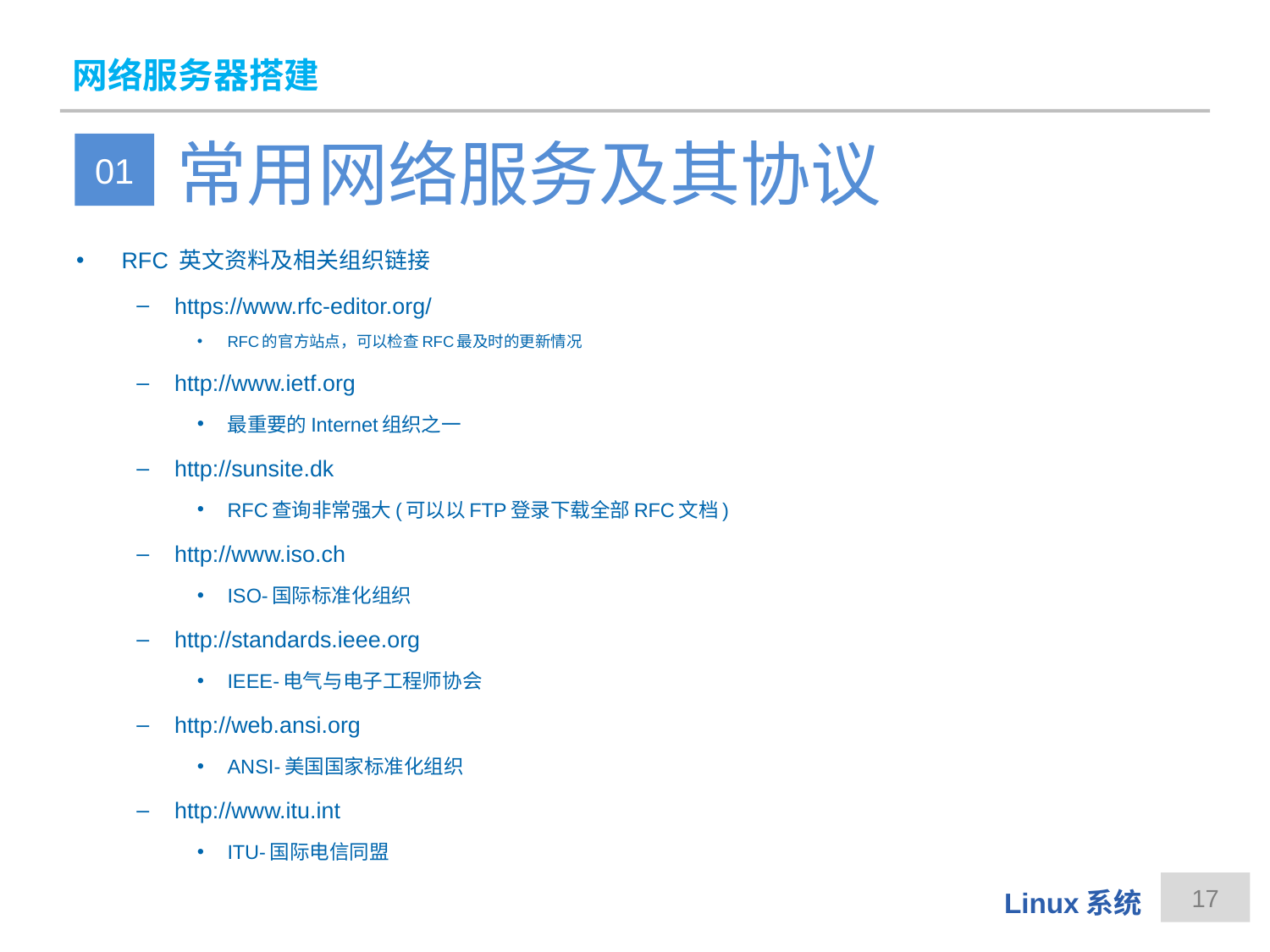

# 网络服务器搭建
常用网络服务及其协议
01
RFC 英文资料及相关组织链接
https://www.rfc-editor.org/
RFC的官方站点，可以检查RFC最及时的更新情况
http://www.ietf.org
最重要的Internet组织之一
http://sunsite.dk
RFC查询非常强大(可以以FTP登录下载全部RFC文档)
http://www.iso.ch
ISO-国际标准化组织
http://standards.ieee.org
IEEE-电气与电子工程师协会
http://web.ansi.org
ANSI-美国国家标准化组织
http://www.itu.int
ITU-国际电信同盟